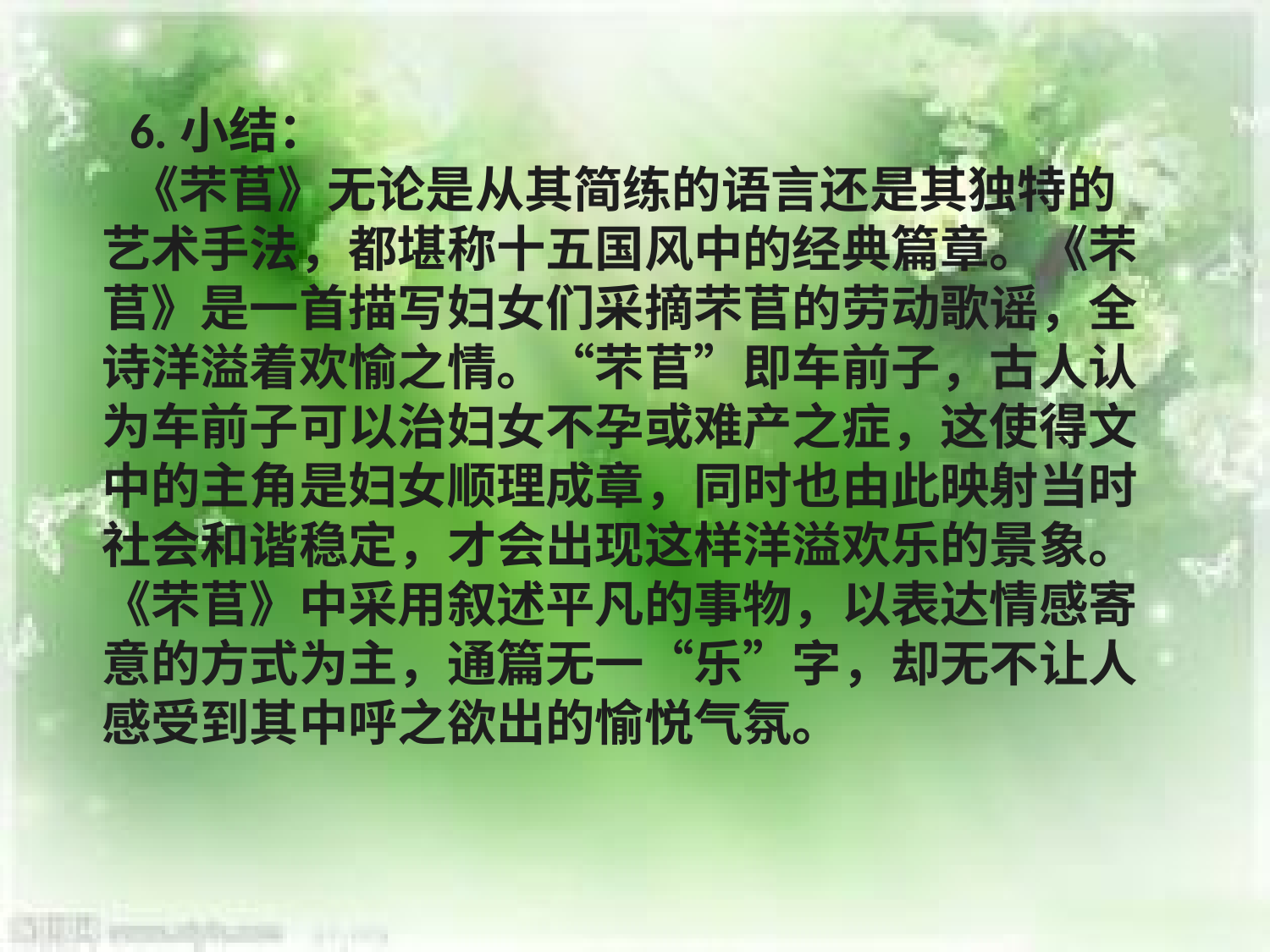

6.小结：
《芣苢》无论是从其简练的语言还是其独特的艺术手法，都堪称十五国风中的经典篇章。《芣苢》是一首描写妇女们采摘芣苢的劳动歌谣，全诗洋溢着欢愉之情。“芣苢”即车前子，古人认为车前子可以治妇女不孕或难产之症，这使得文中的主角是妇女顺理成章，同时也由此映射当时社会和谐稳定，才会出现这样洋溢欢乐的景象。《芣苢》中采用叙述平凡的事物，以表达情感寄意的方式为主，通篇无一“乐”字，却无不让人感受到其中呼之欲出的愉悦气氛。